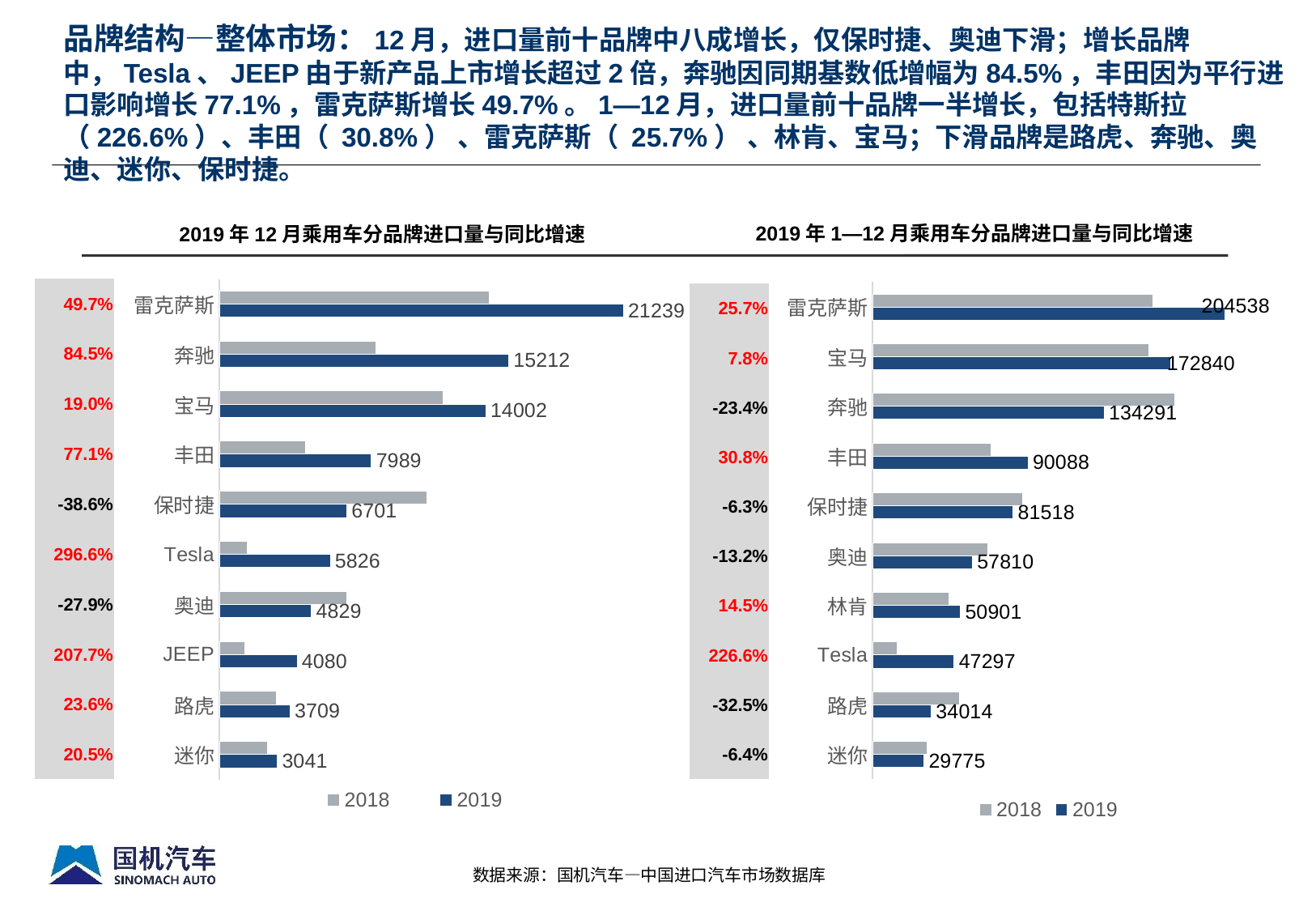

# 品牌结构—整体市场：12月，进口量前十品牌中八成增长，仅保时捷、奥迪下滑；增长品牌中，Tesla、JEEP由于新产品上市增长超过2倍，奔驰因同期基数低增幅为84.5%，丰田因为平行进口影响增长77.1%，雷克萨斯增长49.7%。1—12月，进口量前十品牌一半增长，包括特斯拉（226.6%）、丰田（ 30.8%） 、雷克萨斯（ 25.7%） 、林肯、宝马；下滑品牌是路虎、奔驰、奥迪、迷你、保时捷。
2019年1—12月乘用车分品牌进口量与同比增速
2019年12月乘用车分品牌进口量与同比增速

### Chart

| Category | 2019 | 2018 |
|---|---|---|
| 迷你 | 3041.0 | 2524.0 |
| 路虎 | 3709.0 | 3001.0 |
| JEEP | 4080.0 | 1326.0 |
| 奥迪 | 4829.0 | 6698.0 |
| Tesla | 5826.0 | 1469.0 |
| 保时捷 | 6701.0 | 10906.0 |
| 丰田 | 7989.0 | 4512.0 |
| 宝马 | 14002.0 | 11769.0 |
| 奔驰 | 15212.0 | 8243.0 |
| 雷克萨斯 | 21239.0 | 14187.0 |

### Chart

| Category | 2019 | 2018 |
|---|---|---|
| 迷你 | 29775.0 | 31802.0 |
| 路虎 | 34014.0 | 50406.0 |
| Tesla | 47297.0 | 14481.0 |
| 林肯 | 50901.0 | 44470.0 |
| 奥迪 | 57810.0 | 66594.0 |
| 保时捷 | 81518.0 | 86971.0 |
| 丰田 | 90088.0 | 68850.0 |
| 奔驰 | 134291.0 | 175352.0 |
| 宝马 | 172840.0 | 160262.0 |
| 雷克萨斯 | 204538.0 | 162710.0 |
| 49.7% |
| --- |
| 84.5% |
| 19.0% |
| 77.1% |
| -38.6% |
| 296.6% |
| -27.9% |
| 207.7% |
| 23.6% |
| 20.5% |
| 25.7% |
| --- |
| 7.8% |
| -23.4% |
| 30.8% |
| -6.3% |
| -13.2% |
| 14.5% |
| 226.6% |
| -32.5% |
| -6.4% |
数据来源：国机汽车—中国进口汽车市场数据库